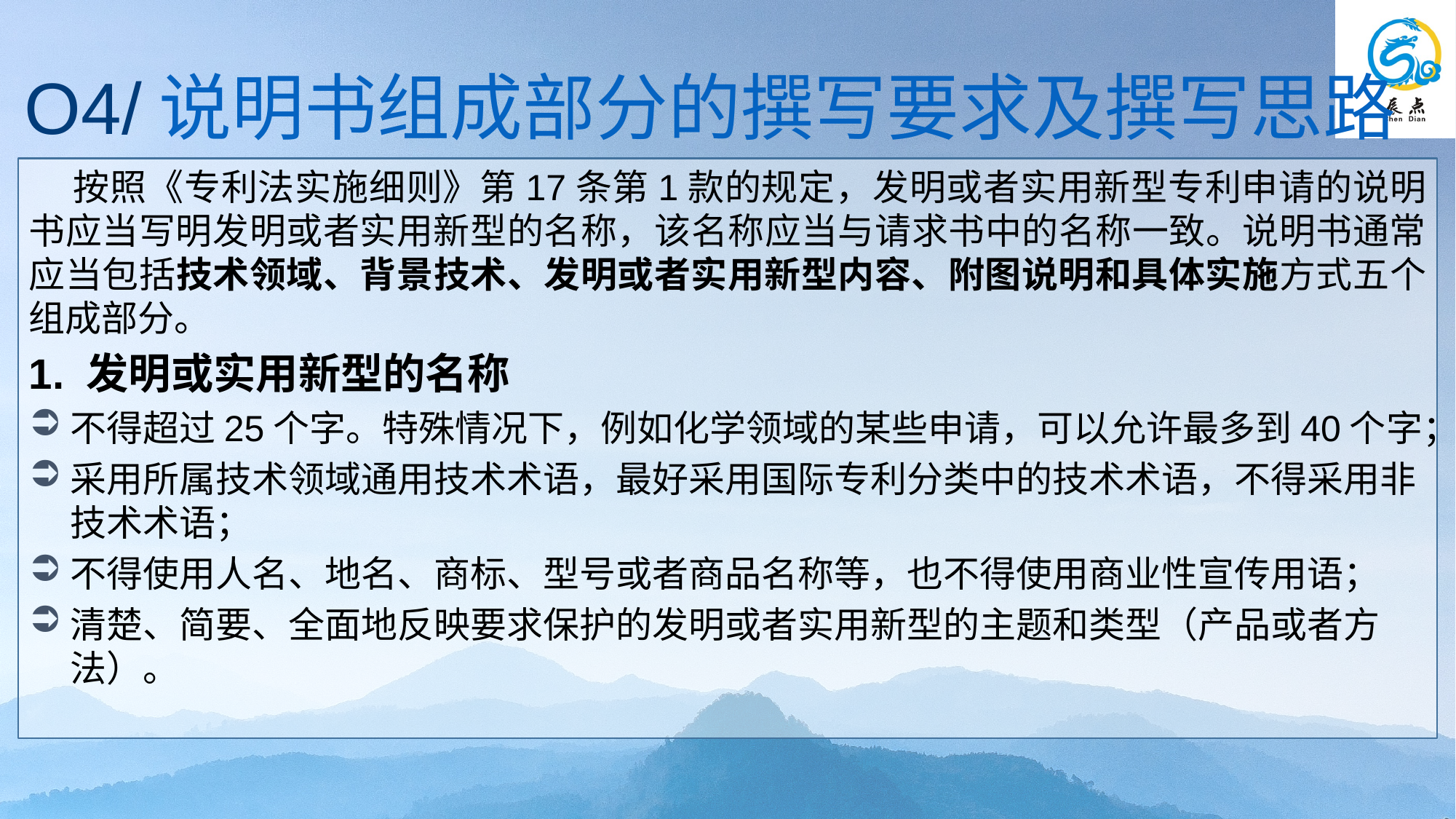

O4/说明书组成部分的撰写要求及撰写思路
    按照《专利法实施细则》第17条第1款的规定，发明或者实用新型专利申请的说明书应当写明发明或者实用新型的名称，该名称应当与请求书中的名称一致。说明书通常应当包括技术领域、背景技术、发明或者实用新型内容、附图说明和具体实施方式五个组成部分。
1. 发明或实用新型的名称
不得超过25个字。特殊情况下，例如化学领域的某些申请，可以允许最多到40个字；
采用所属技术领域通用技术术语，最好采用国际专利分类中的技术术语，不得采用非技术术语；
不得使用人名、地名、商标、型号或者商品名称等，也不得使用商业性宣传用语；
清楚、简要、全面地反映要求保护的发明或者实用新型的主题和类型（产品或者方法）。

22